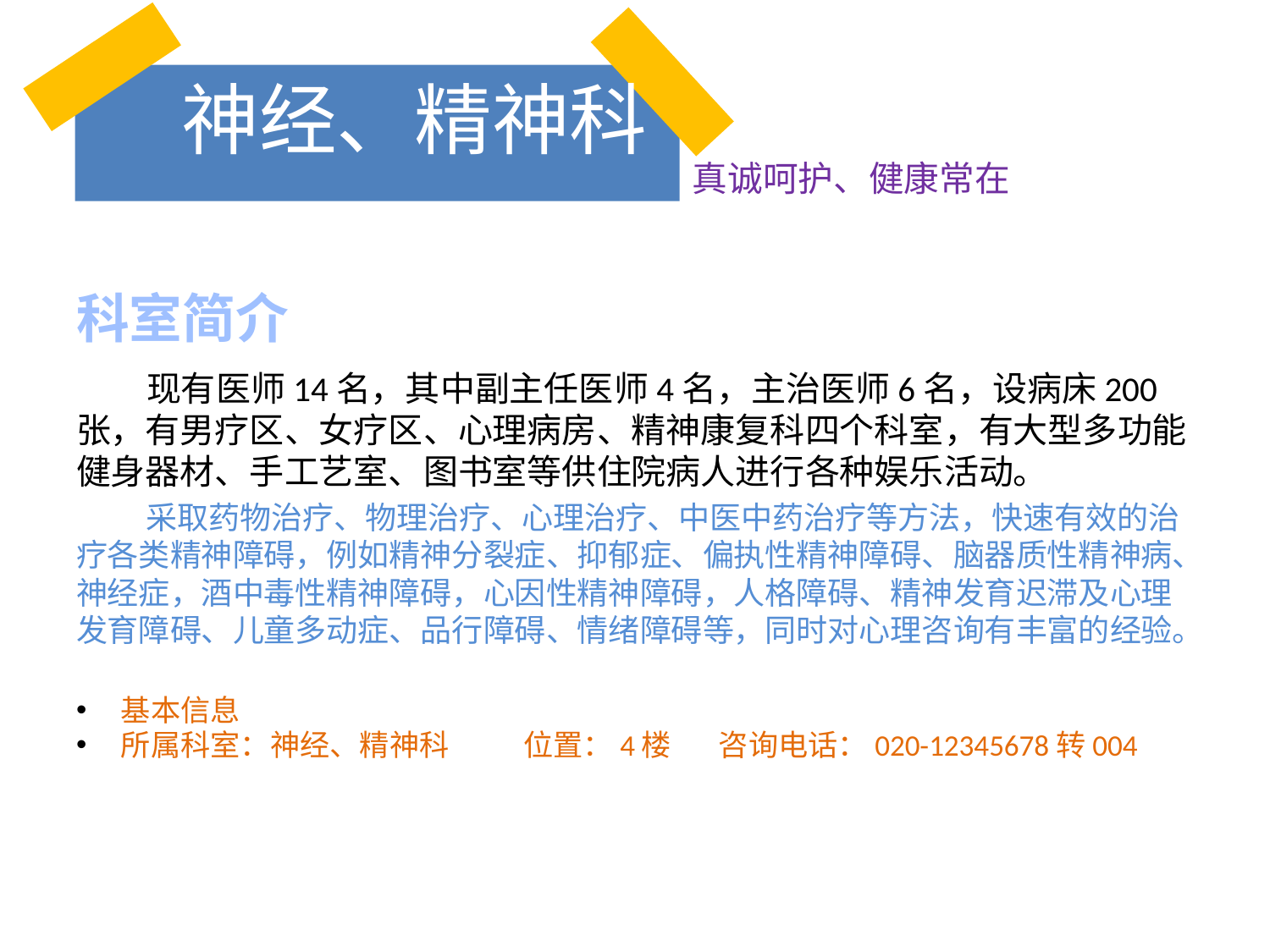

# 神经、精神科

真诚呵护、健康常在
科室简介
        现有医师14名，其中副主任医师4名，主治医师6名，设病床200张，有男疗区、女疗区、心理病房、精神康复科四个科室，有大型多功能健身器材、手工艺室、图书室等供住院病人进行各种娱乐活动。
         采取药物治疗、物理治疗、心理治疗、中医中药治疗等方法，快速有效的治疗各类精神障碍，例如精神分裂症、抑郁症、偏执性精神障碍、脑器质性精神病、神经症，酒中毒性精神障碍，心因性精神障碍，人格障碍、精神发育迟滞及心理发育障碍、儿童多动症、品行障碍、情绪障碍等，同时对心理咨询有丰富的经验。

基本信息
所属科室：神经、精神科           位置：4楼       咨询电话：020-12345678转004